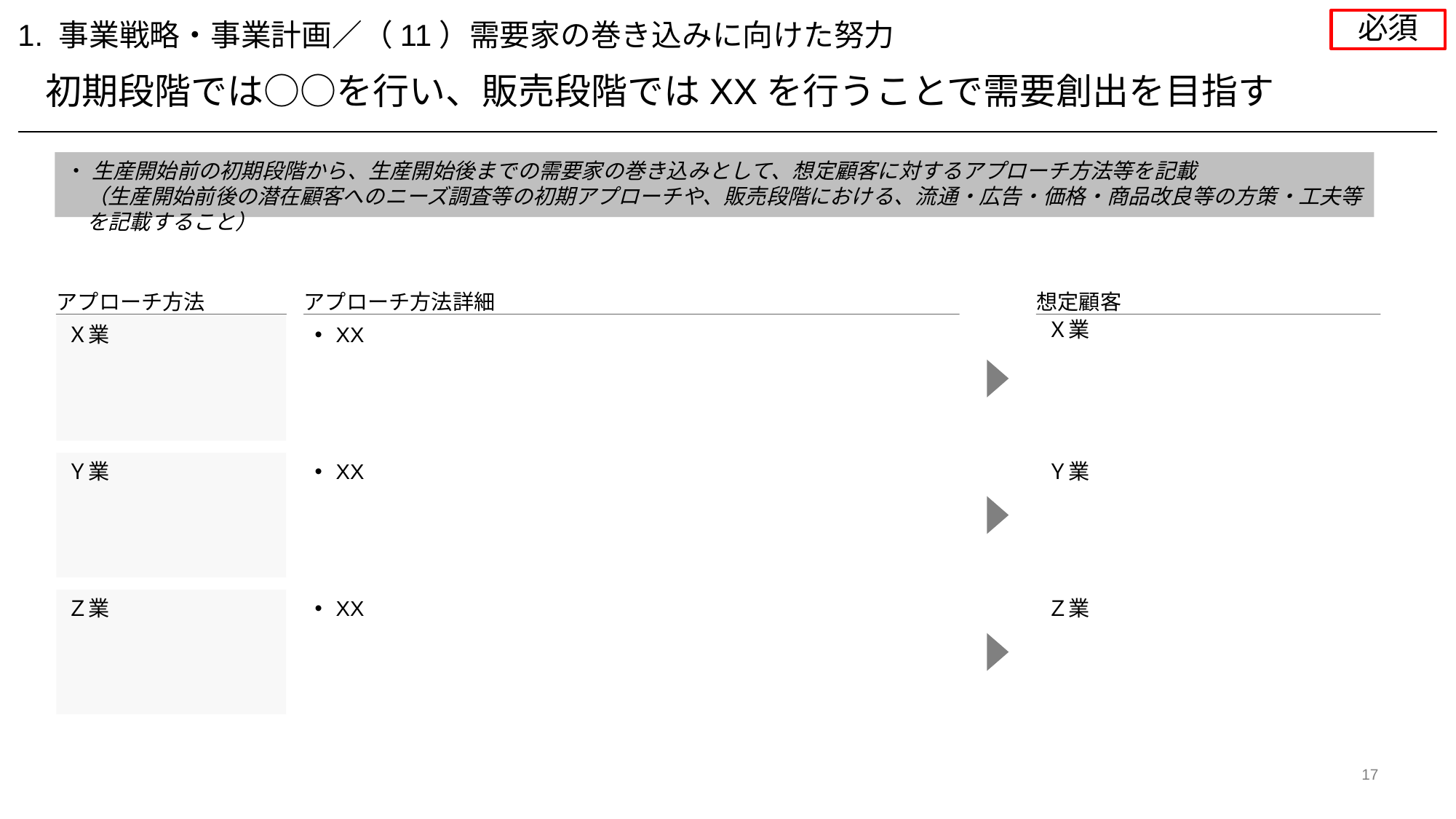

必須
1. 事業戦略・事業計画／（11）需要家の巻き込みに向けた努力
初期段階では○○を行い、販売段階ではXXを行うことで需要創出を目指す
・ 生産開始前の初期段階から、生産開始後までの需要家の巻き込みとして、想定顧客に対するアプローチ方法等を記載
　（生産開始前後の潜在顧客へのニーズ調査等の初期アプローチや、販売段階における、流通・広告・価格・商品改良等の方策・工夫等を記載すること）
アプローチ方法
アプローチ方法詳細
想定顧客
Ｘ業
XX
Ｘ業

Ｙ業
XX
Ｙ業

Ｚ業
XX
Ｚ業